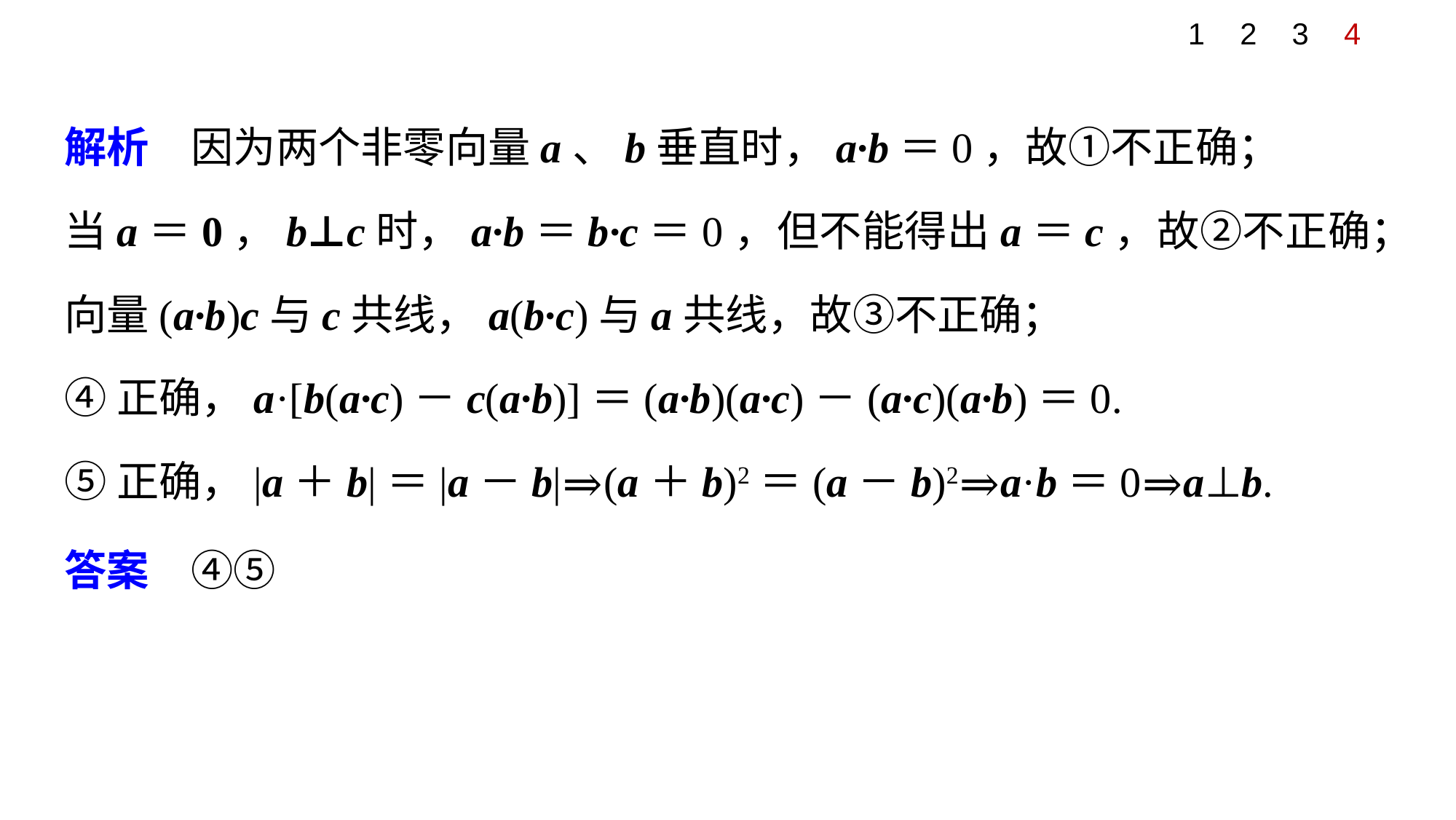

1
2
3
4
解析　因为两个非零向量a、b垂直时，a·b＝0，故①不正确；
当a＝0，b⊥c时，a·b＝b·c＝0，但不能得出a＝c，故②不正确；
向量(a·b)c与c共线，a(b·c)与a共线，故③不正确；
④正确，a·[b(a·c)－c(a·b)]＝(a·b)(a·c)－(a·c)(a·b)＝0.
⑤正确，|a＋b|＝|a－b|⇒(a＋b)2＝(a－b)2⇒a·b＝0⇒a⊥b.
答案　④⑤